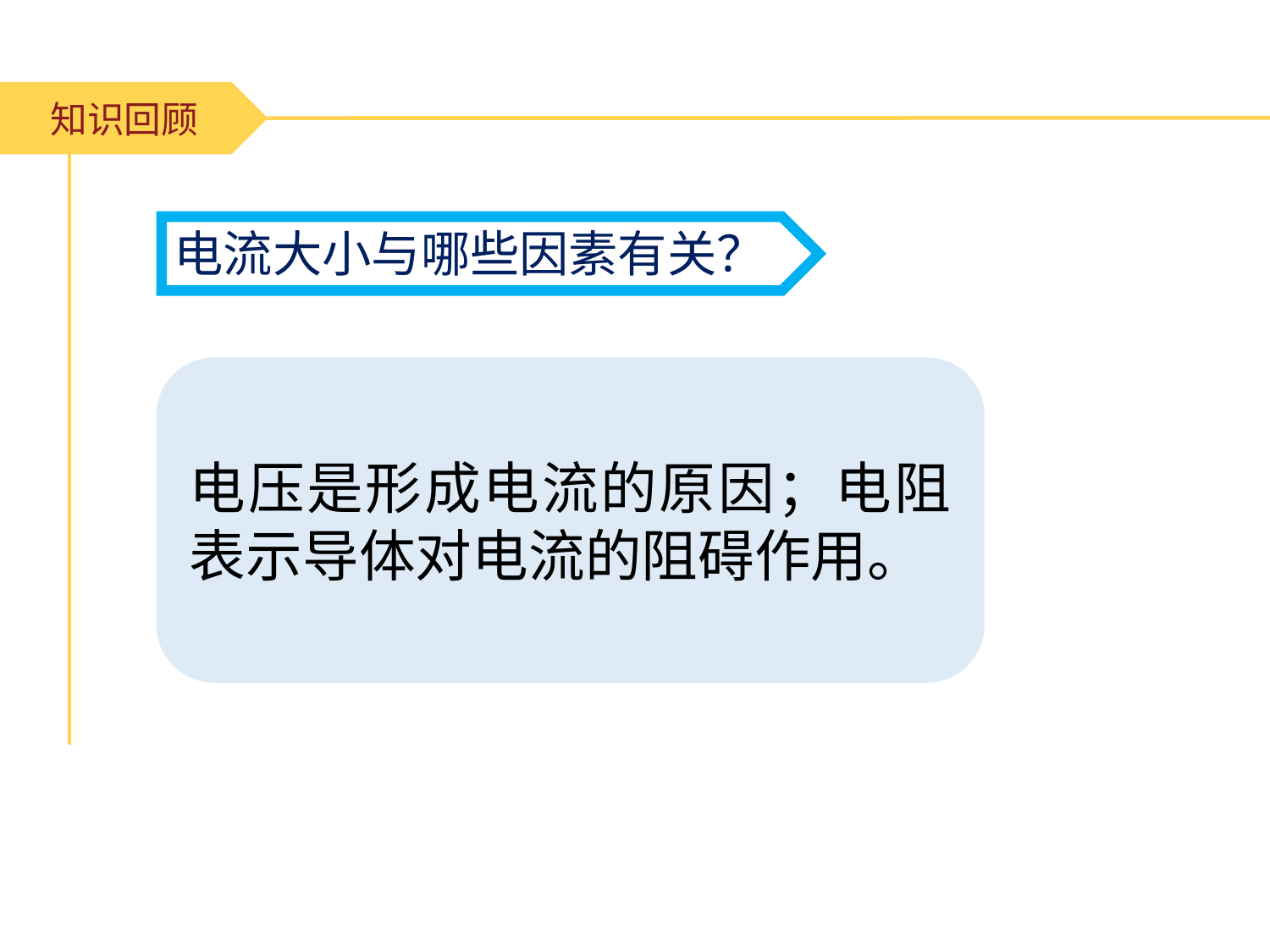

知识回顾
电流大小与哪些因素有关？
电压是形成电流的原因；电阻表示导体对电流的阻碍作用。